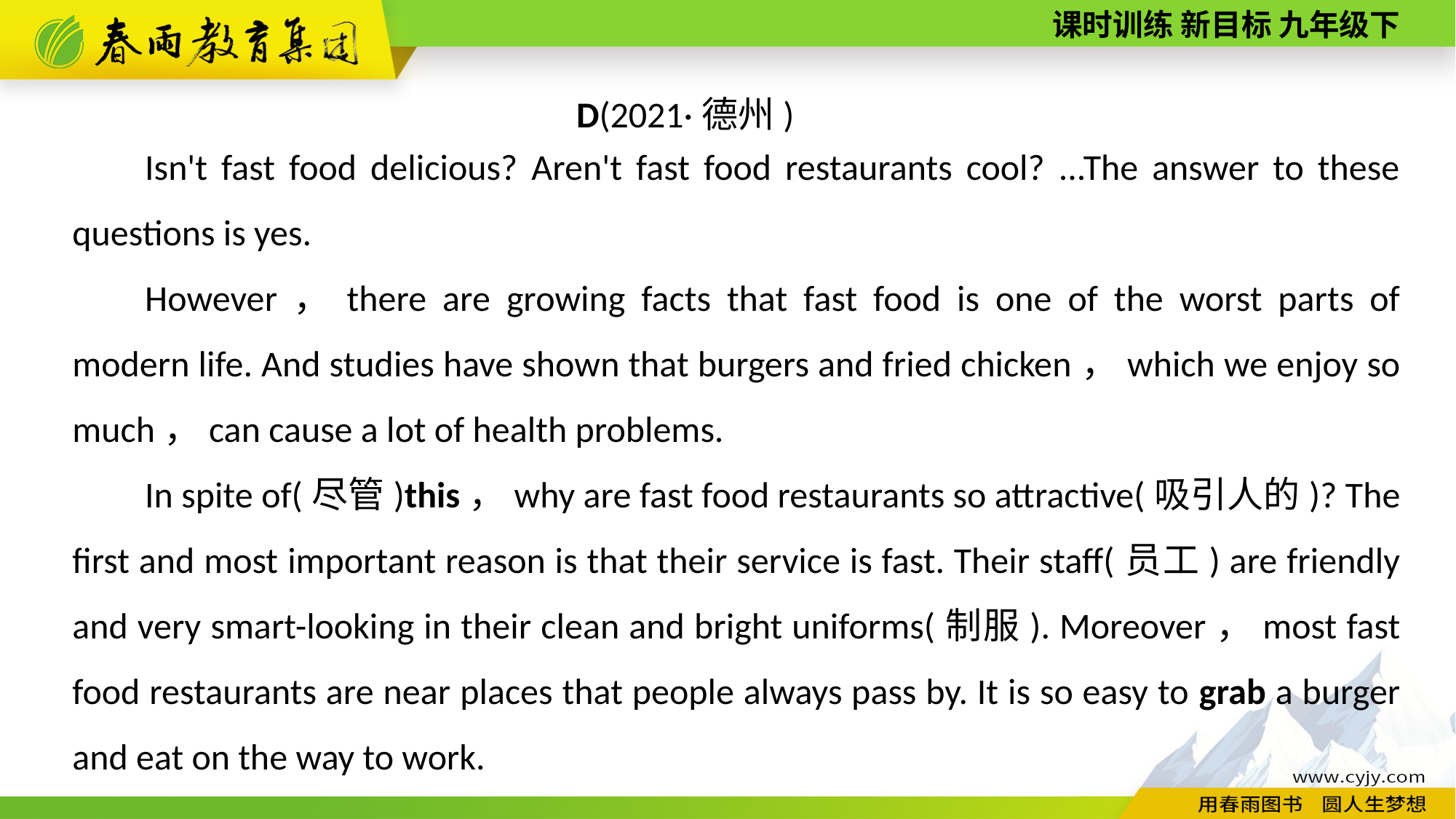

D(2021·德州)
Isn't fast food delicious? Aren't fast food restaurants cool? ...The answer to these questions is yes.
However，there are growing facts that fast food is one of the worst parts of modern life. And studies have shown that burgers and fried chicken，which we enjoy so much，can cause a lot of health problems.
In spite of(尽管)this，why are fast food restaurants so attractive(吸引人的)? The first and most important reason is that their service is fast. Their staff(员工) are friendly and very smart­-looking in their clean and bright uniforms(制服). Moreover，most fast food restaurants are near places that people always pass by. It is so easy to grab a burger and eat on the way to work.